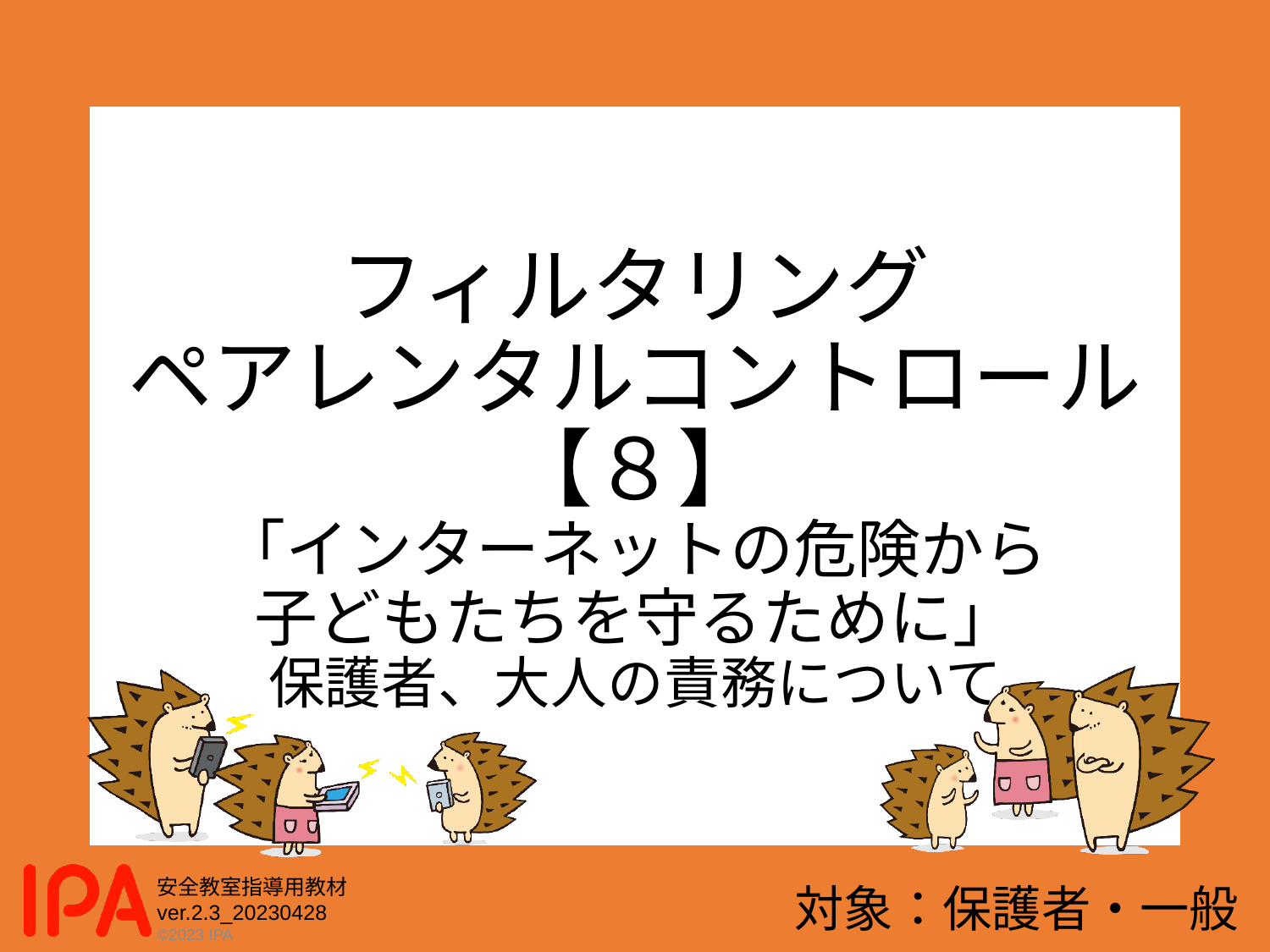

# フィルタリング ペアレンタルコントロール【８】 「インターネットの危険から 子どもたちを守るために」 保護者、大人の責務について
対象：保護者・一般